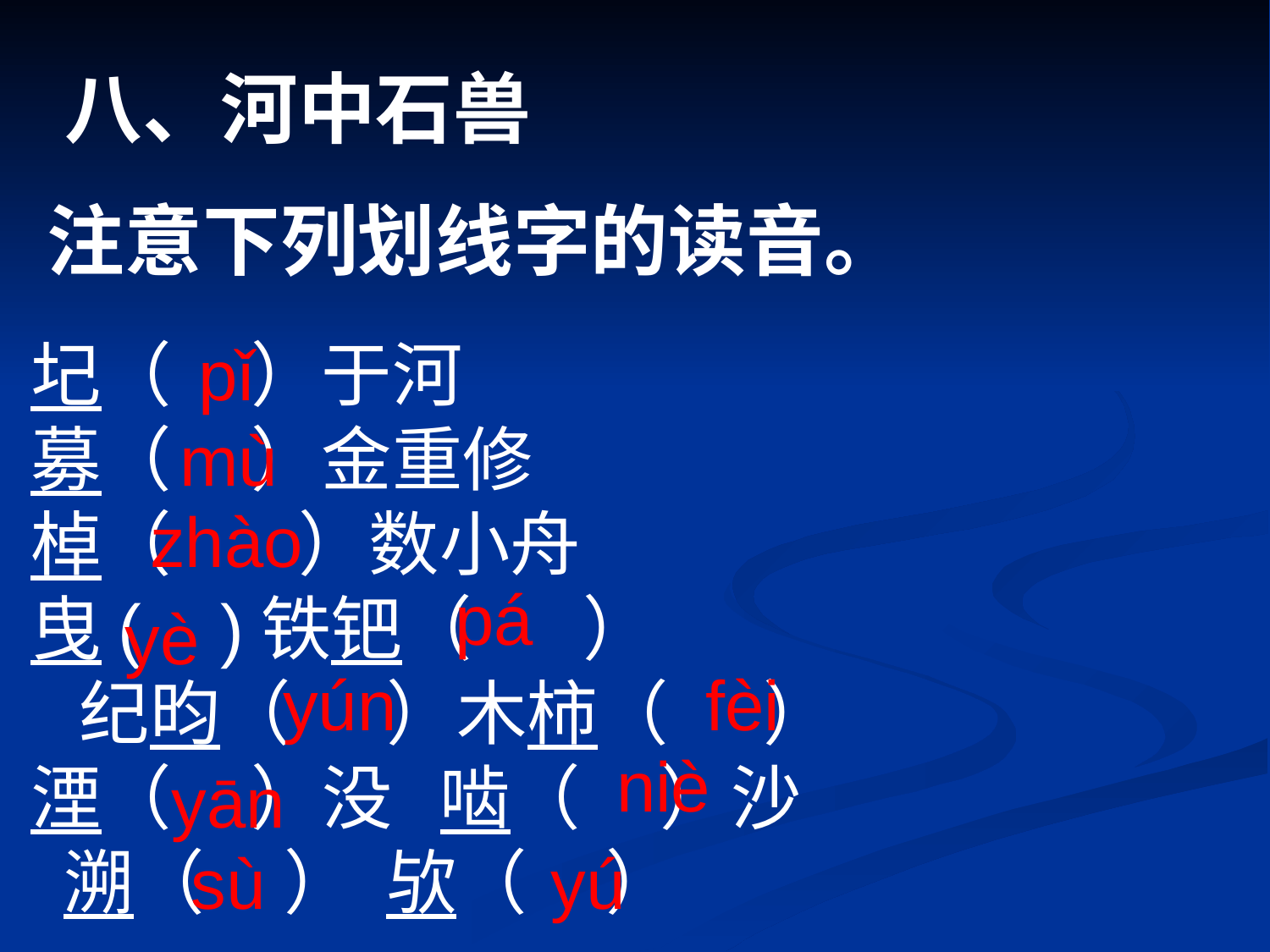

八、河中石兽
注意下列划线字的读音。
圮（     ）于河
募（     ）金重修
棹（        ）数小舟
曳(    )铁钯（       ）
  纪昀（      ）木柿（      ）
湮（     ）没   啮（     ）沙
 溯（     ）  欤（     ）

 pǐ
mù
zhào
pá
yè
yún
fèi
niè
yān
sù
 yú